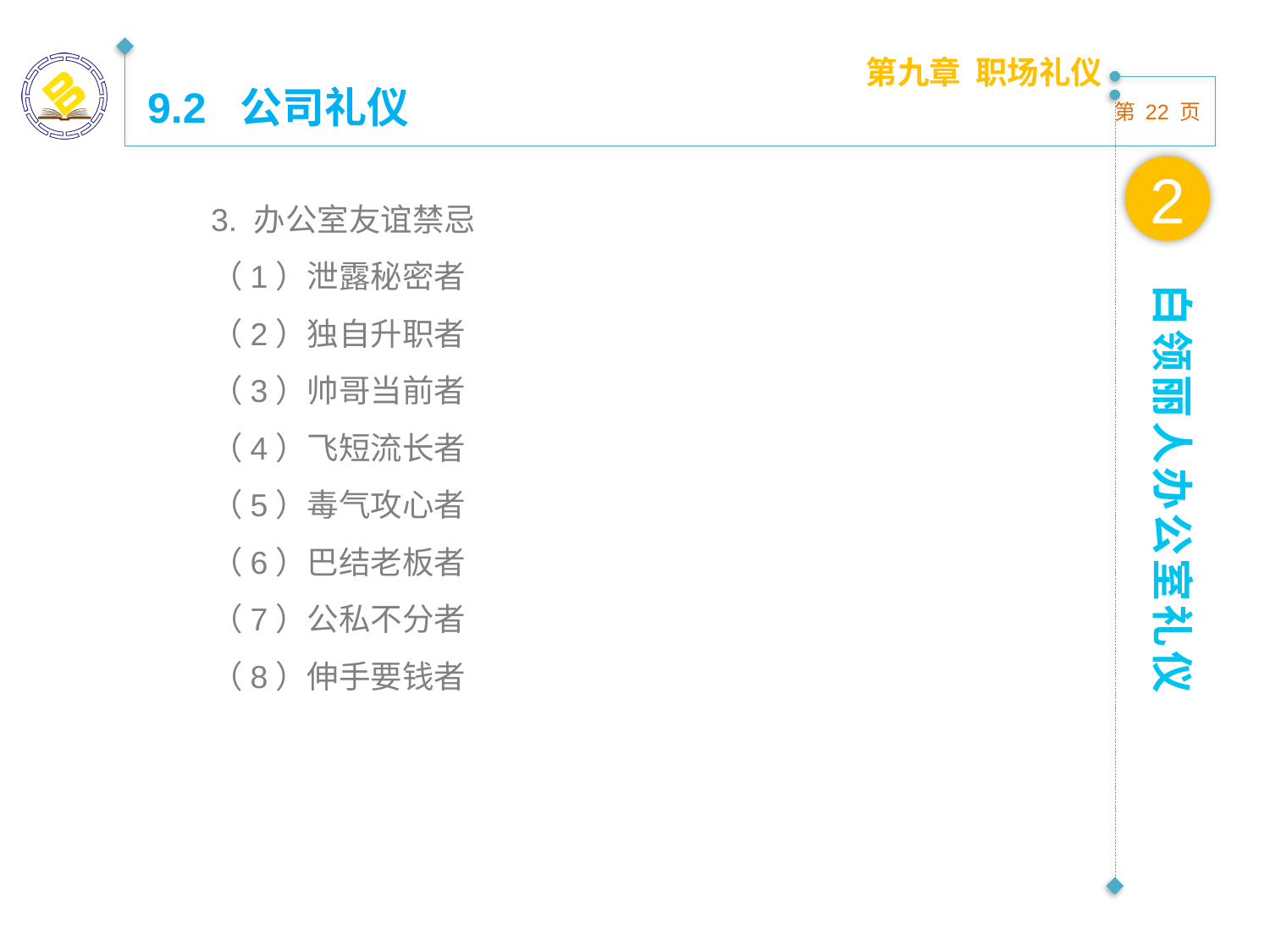

第九章  职场礼仪
9.2  公司礼仪
2
3. 办公室友谊禁忌
（1）泄露秘密者
（2）独自升职者
（3）帅哥当前者
（4）飞短流长者
（5）毒气攻心者
（6）巴结老板者
（7）公私不分者
（8）伸手要钱者

白领丽人办公室礼仪